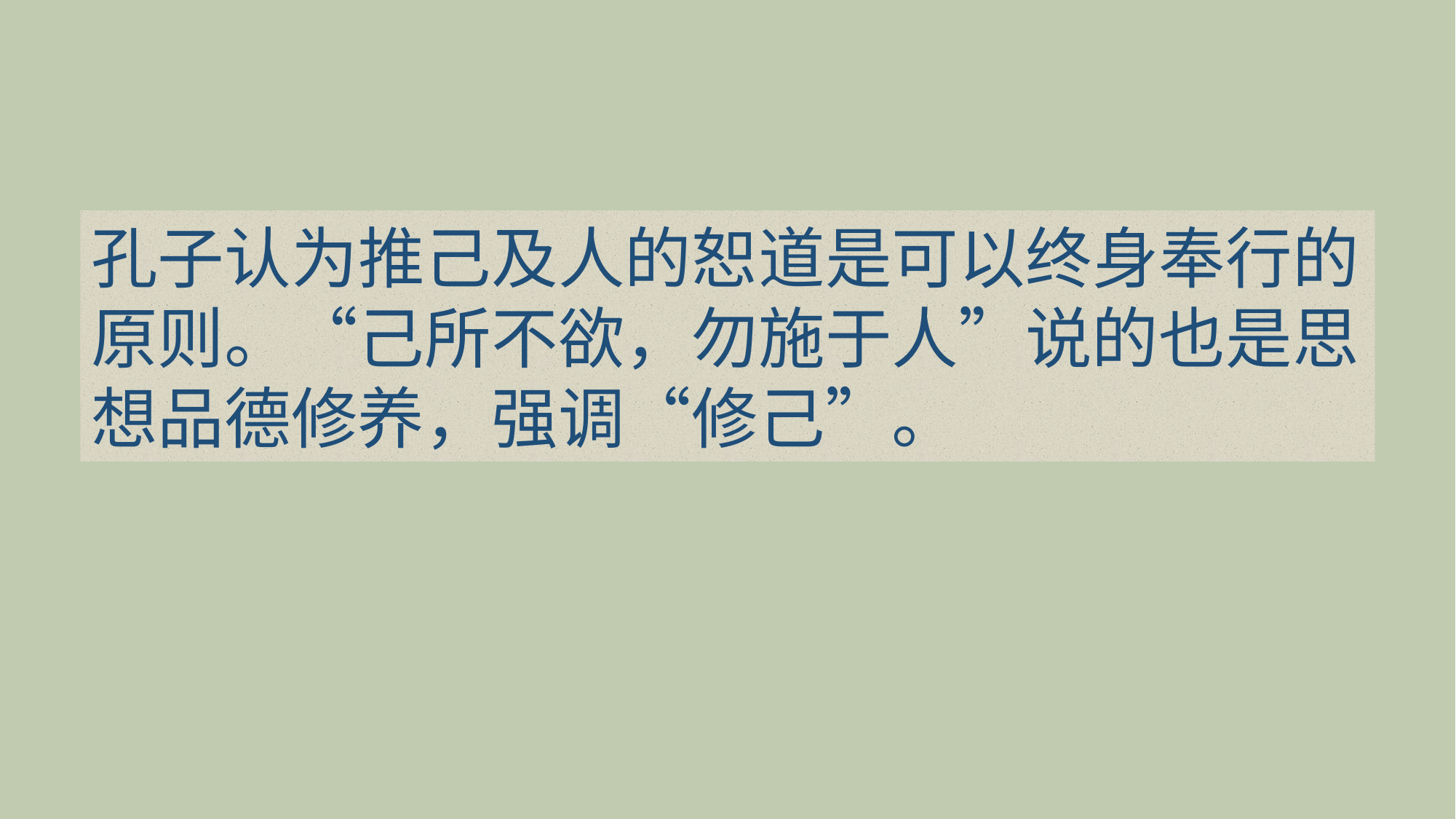

孔子认为推己及人的恕道是可以终身奉行的原则。“己所不欲，勿施于人”说的也是思想品德修养，强调“修己”。